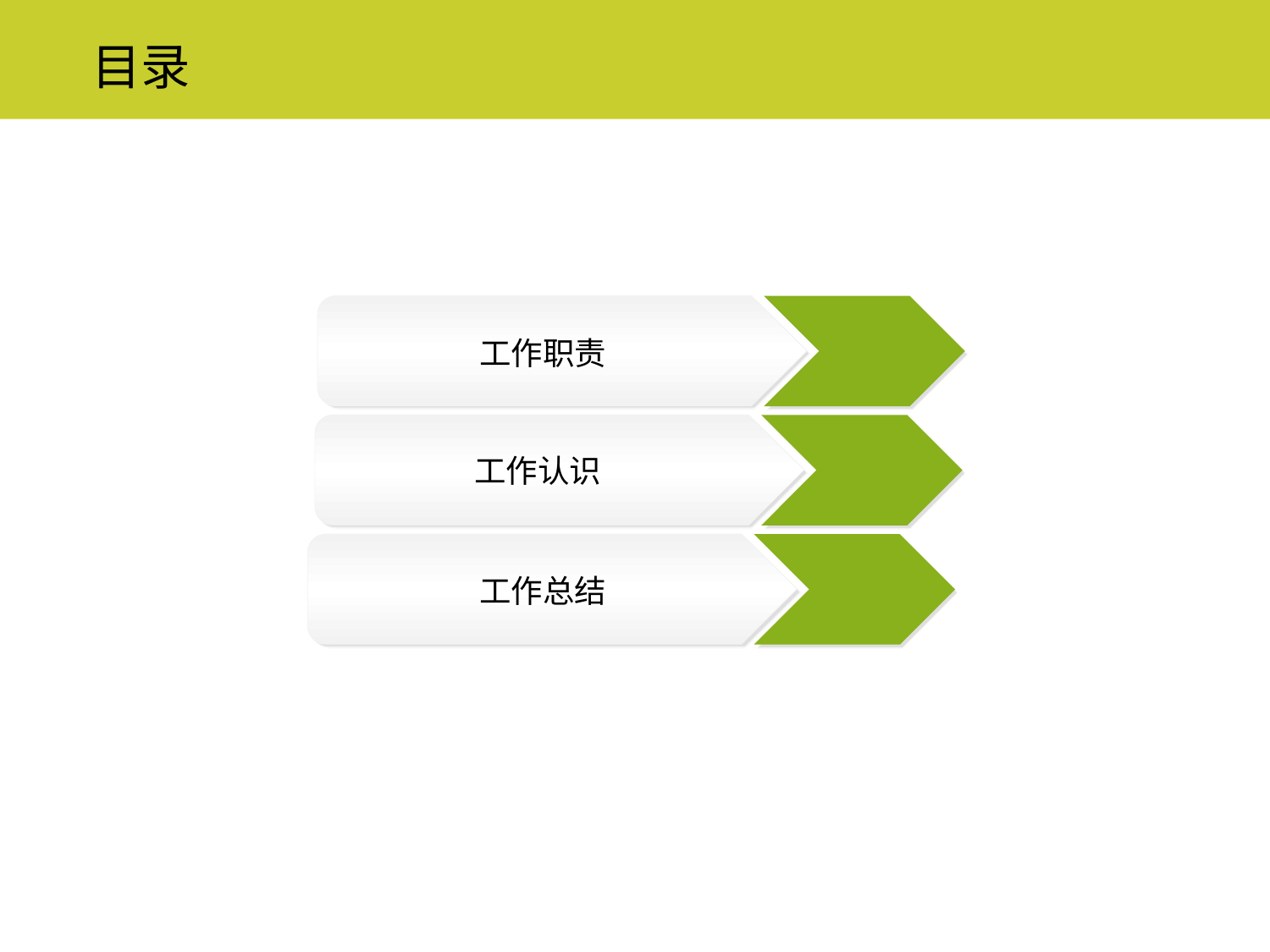

目录
点击添加文本

工作职责

点击添加文本
工作认识

工作总结
点击添加文本
点击添加文本